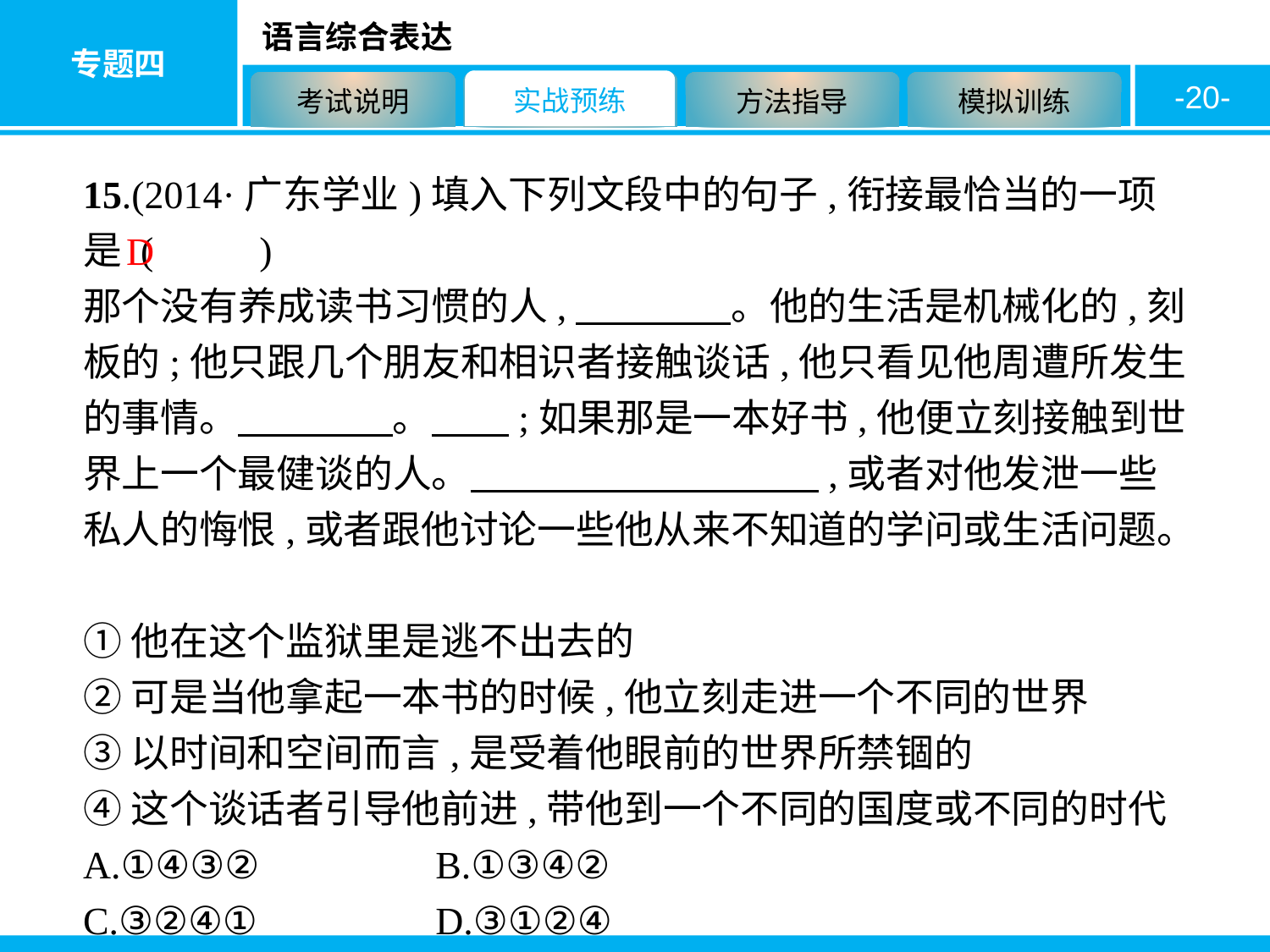

-20-
15.(2014·广东学业)填入下列文段中的句子,衔接最恰当的一项是 ( 　　)
那个没有养成读书习惯的人,　　　　。他的生活是机械化的,刻板的;他只跟几个朋友和相识者接触谈话,他只看见他周遭所发生的事情。　　　　。　　;如果那是一本好书,他便立刻接触到世界上一个最健谈的人。　　　　　　　　　,或者对他发泄一些私人的悔恨,或者跟他讨论一些他从来不知道的学问或生活问题。
①他在这个监狱里是逃不出去的
②可是当他拿起一本书的时候,他立刻走进一个不同的世界
③以时间和空间而言,是受着他眼前的世界所禁锢的
④这个谈话者引导他前进,带他到一个不同的国度或不同的时代
A.①④③②　　　	B.①③④②
C.③②④①		D.③①②④
D